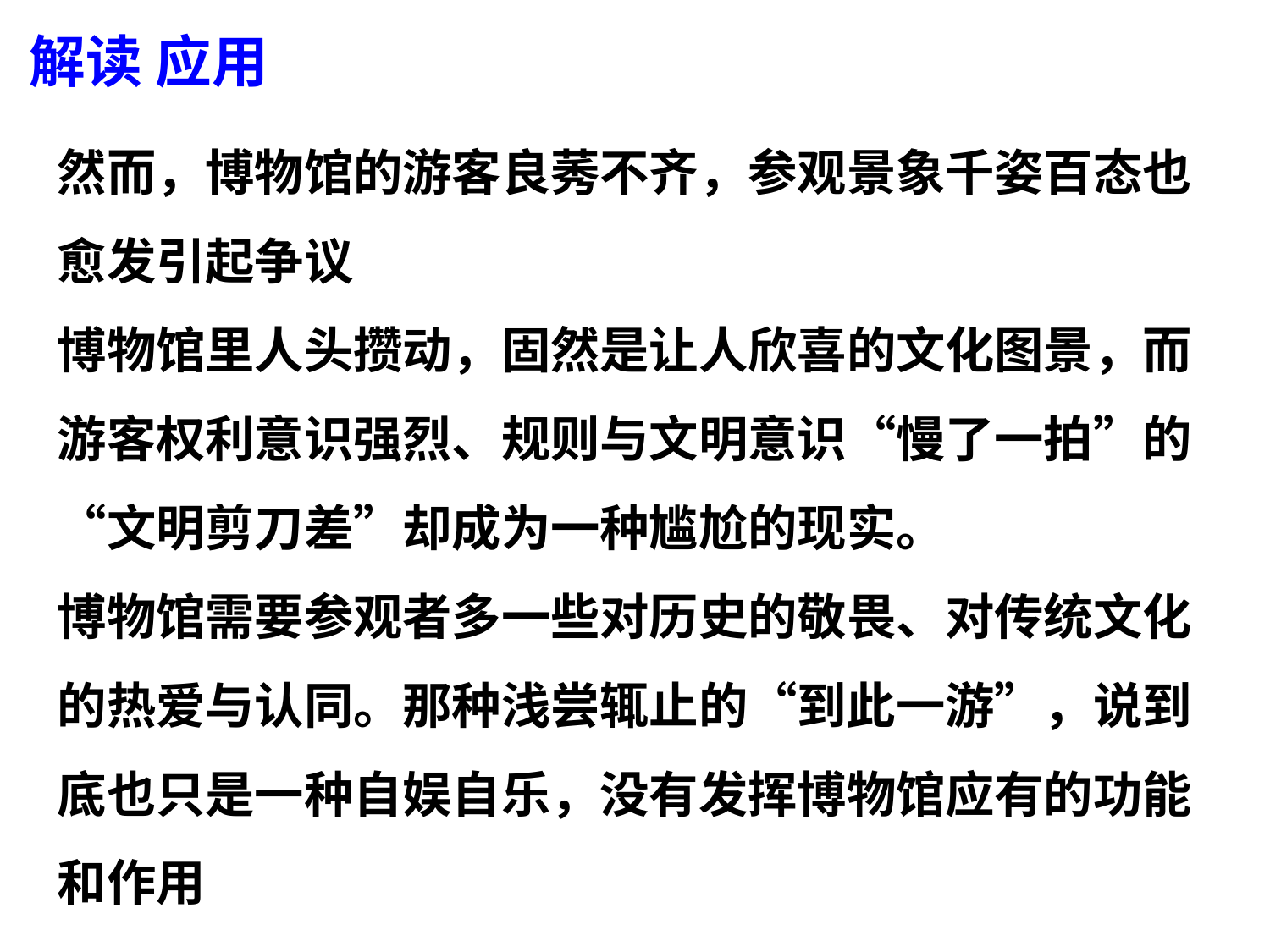

解读 应用
然而，博物馆的游客良莠不齐，参观景象千姿百态也愈发引起争议
博物馆里人头攒动，固然是让人欣喜的文化图景，而游客权利意识强烈、规则与文明意识“慢了一拍”的“文明剪刀差”却成为一种尴尬的现实。
博物馆需要参观者多一些对历史的敬畏、对传统文化的热爱与认同。那种浅尝辄止的“到此一游”，说到底也只是一种自娱自乐，没有发挥博物馆应有的功能和作用